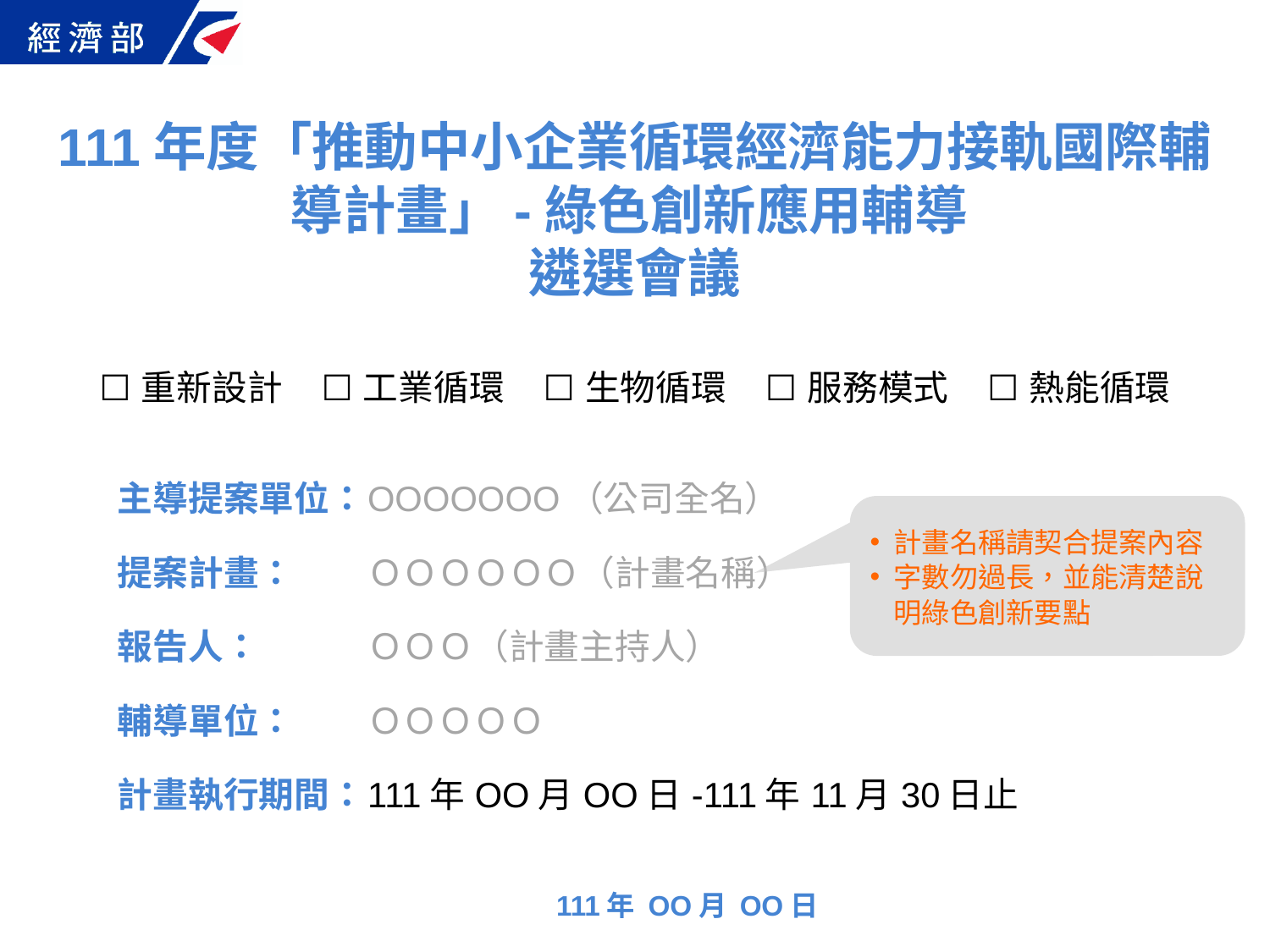

111年度「推動中小企業循環經濟能力接軌國際輔導計畫」-綠色創新應用輔導
遴選會議
| ☐重新設計 | ☐工業循環 | ☐生物循環 | ☐服務模式 | ☐熱能循環 |
| --- | --- | --- | --- | --- |
| 主導提案單位： | OOOOOOO（公司全名） |
| --- | --- |
| 提案計畫： | ＯＯＯＯＯＯ（計畫名稱） |
| 報告人： | ＯＯＯ（計畫主持人） |
| 輔導單位： | ＯＯＯＯＯ |
| 計畫執行期間： | 111年OO月OO日-111年11月30日止 |
計畫名稱請契合提案內容
字數勿過長，並能清楚說明綠色創新要點
111年 OO月 OO日
1